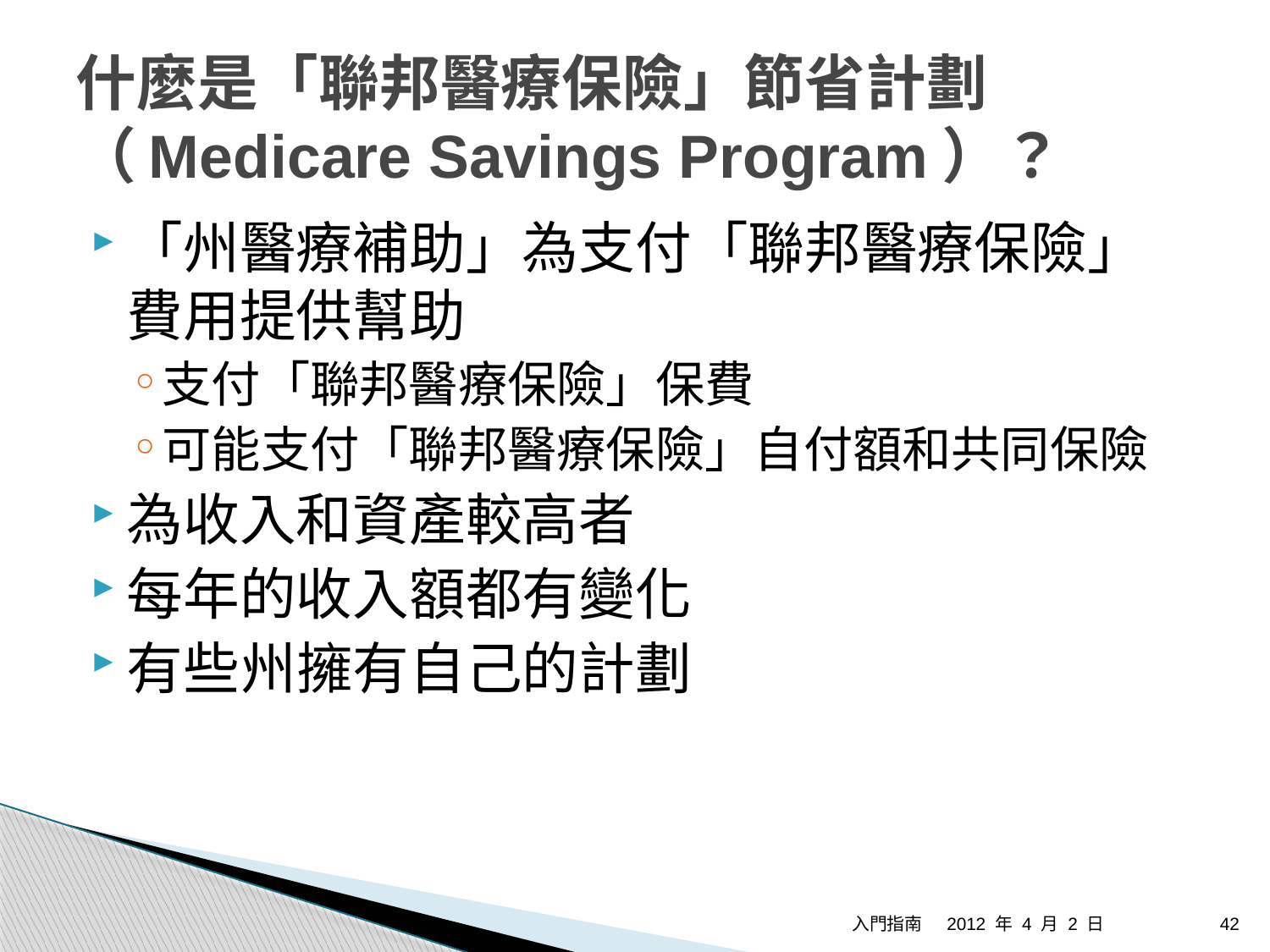

# 什麼是「聯邦醫療保險」節省計劃（Medicare Savings Program）？
「州醫療補助」為支付「聯邦醫療保險」
費用提供幫助
支付「聯邦醫療保險」保費
可能支付「聯邦醫療保險」自付額和共同保險
為收入和資產較高者
每年的收入額都有變化
有些州擁有自己的計劃

入門指南
2012 年 4 月 2 日
42